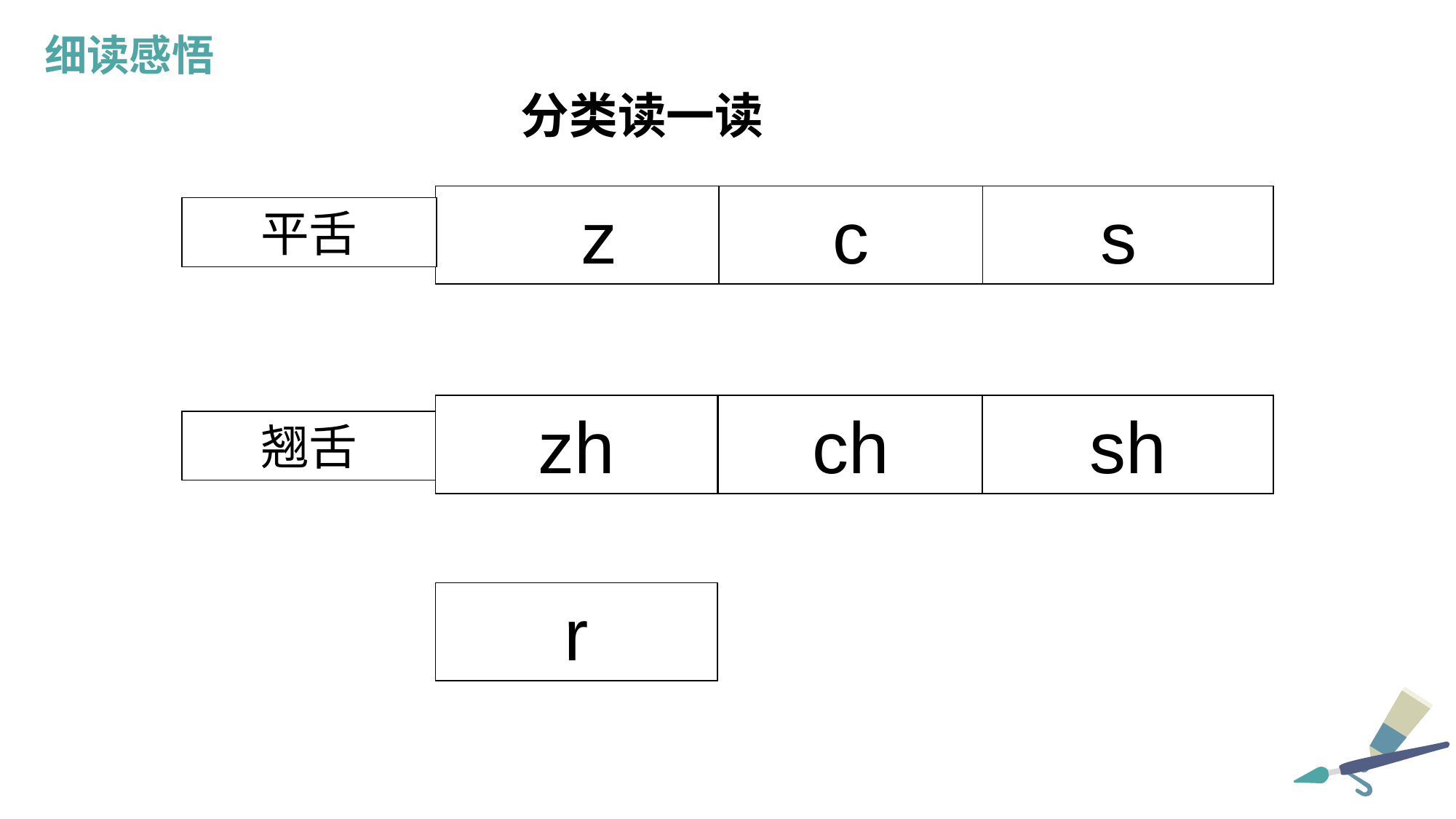

细读感悟
分类读一读
z
c
s
平舌
zh
ch
sh
翘舌
r